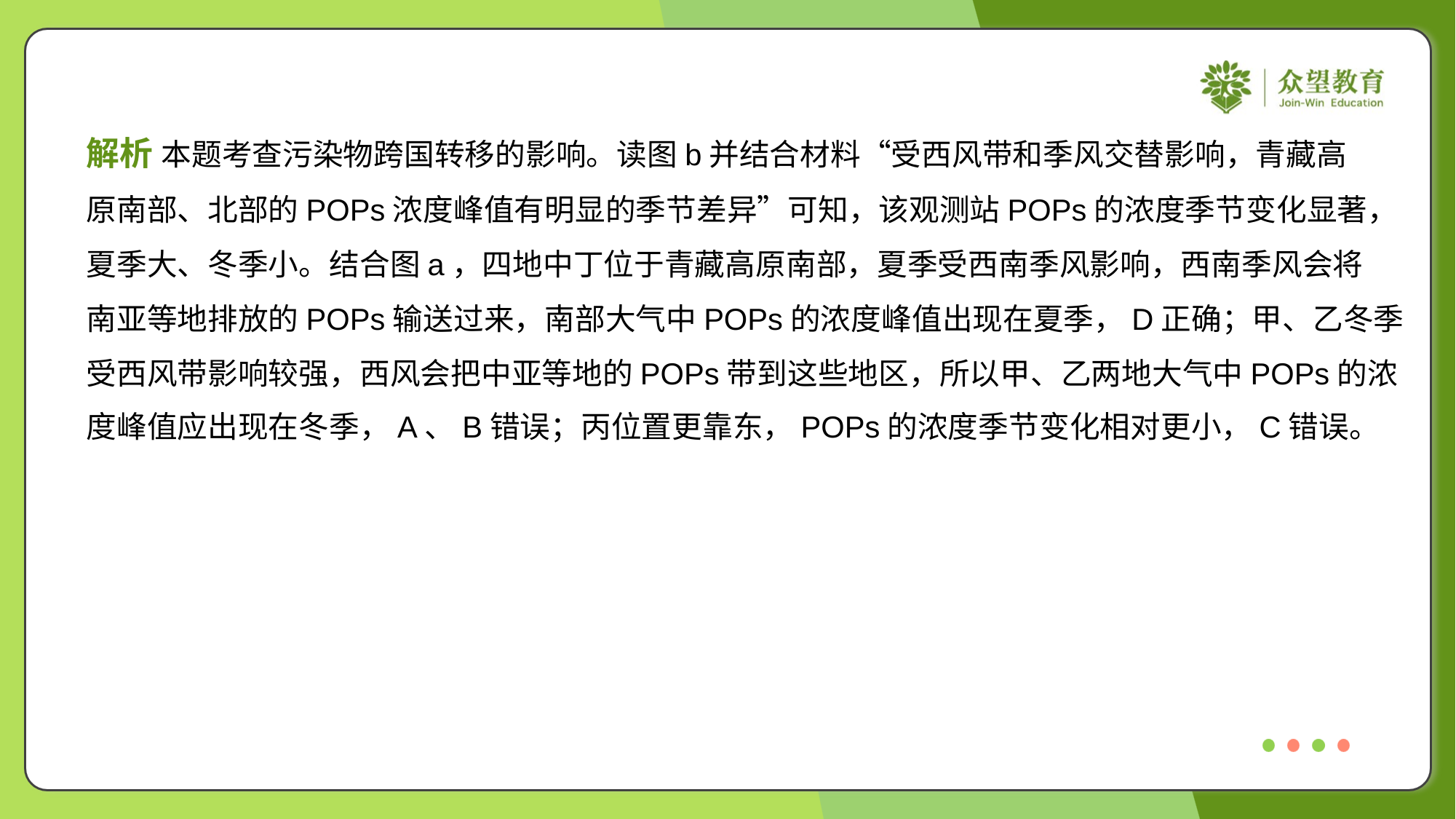

解析 本题考查污染物跨国转移的影响。读图b并结合材料“受西风带和季风交替影响，青藏高
原南部、北部的POPs浓度峰值有明显的季节差异”可知，该观测站POPs的浓度季节变化显著，
夏季大、冬季小。结合图a，四地中丁位于青藏高原南部，夏季受西南季风影响，西南季风会将
南亚等地排放的POPs输送过来，南部大气中POPs的浓度峰值出现在夏季，D正确；甲、乙冬季
受西风带影响较强，西风会把中亚等地的POPs带到这些地区，所以甲、乙两地大气中POPs的浓
度峰值应出现在冬季，A、B错误；丙位置更靠东，POPs的浓度季节变化相对更小，C错误。